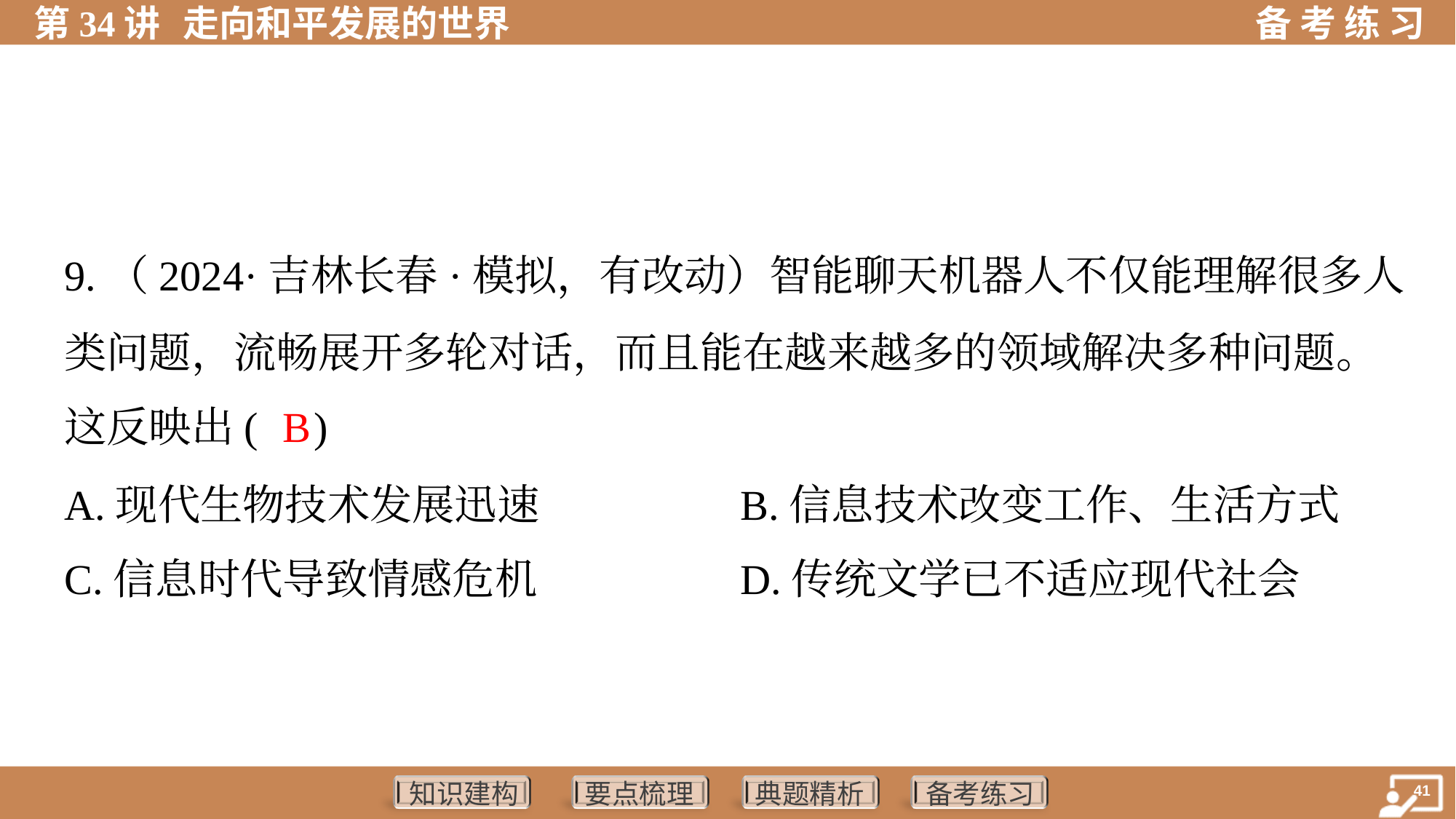

9.（2024·吉林长春·模拟，有改动）智能聊天机器人不仅能理解很多人
类问题，流畅展开多轮对话，而且能在越来越多的领域解决多种问题。
这反映出(     )
B
A.现代生物技术发展迅速	B.信息技术改变工作、生活方式
C.信息时代导致情感危机	D.传统文学已不适应现代社会